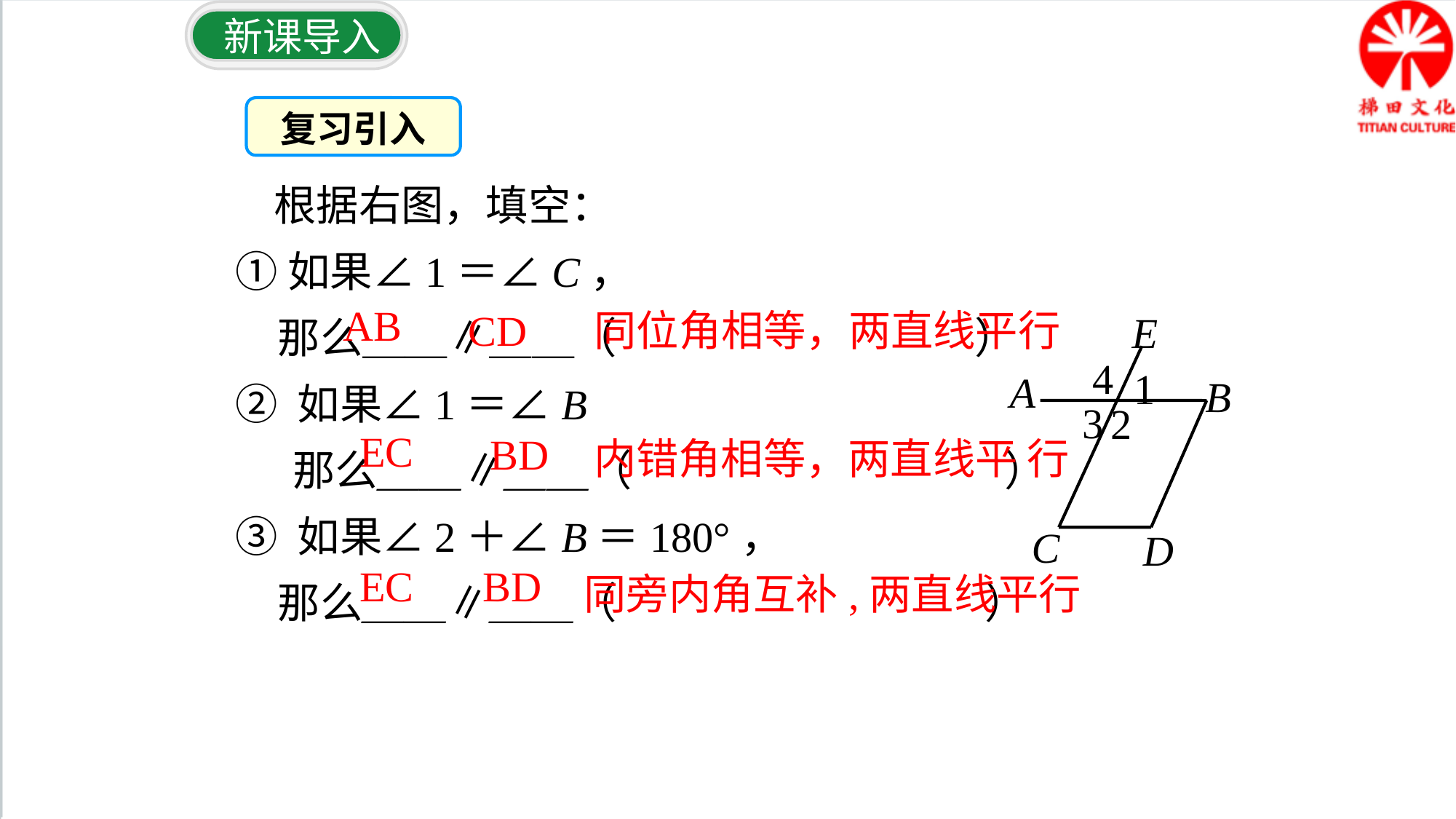

新课导入
复习引入
   根据右图，填空：
①如果∠1＝∠C，
　那么＿＿∥＿＿（　　　　　    　       ）
② 如果∠1＝∠B
     那么＿＿∥＿＿（　　 　　  　              ）
③ 如果∠2＋∠B＝180°，
　那么＿＿∥＿＿（      　　                        ）

E

4
1
A
B
3
2

C
D

AB
CD
同位角相等，两直线平行
EC
BD
内错角相等，两直线平 行
EC
BD
同旁内角互补,两直线平行